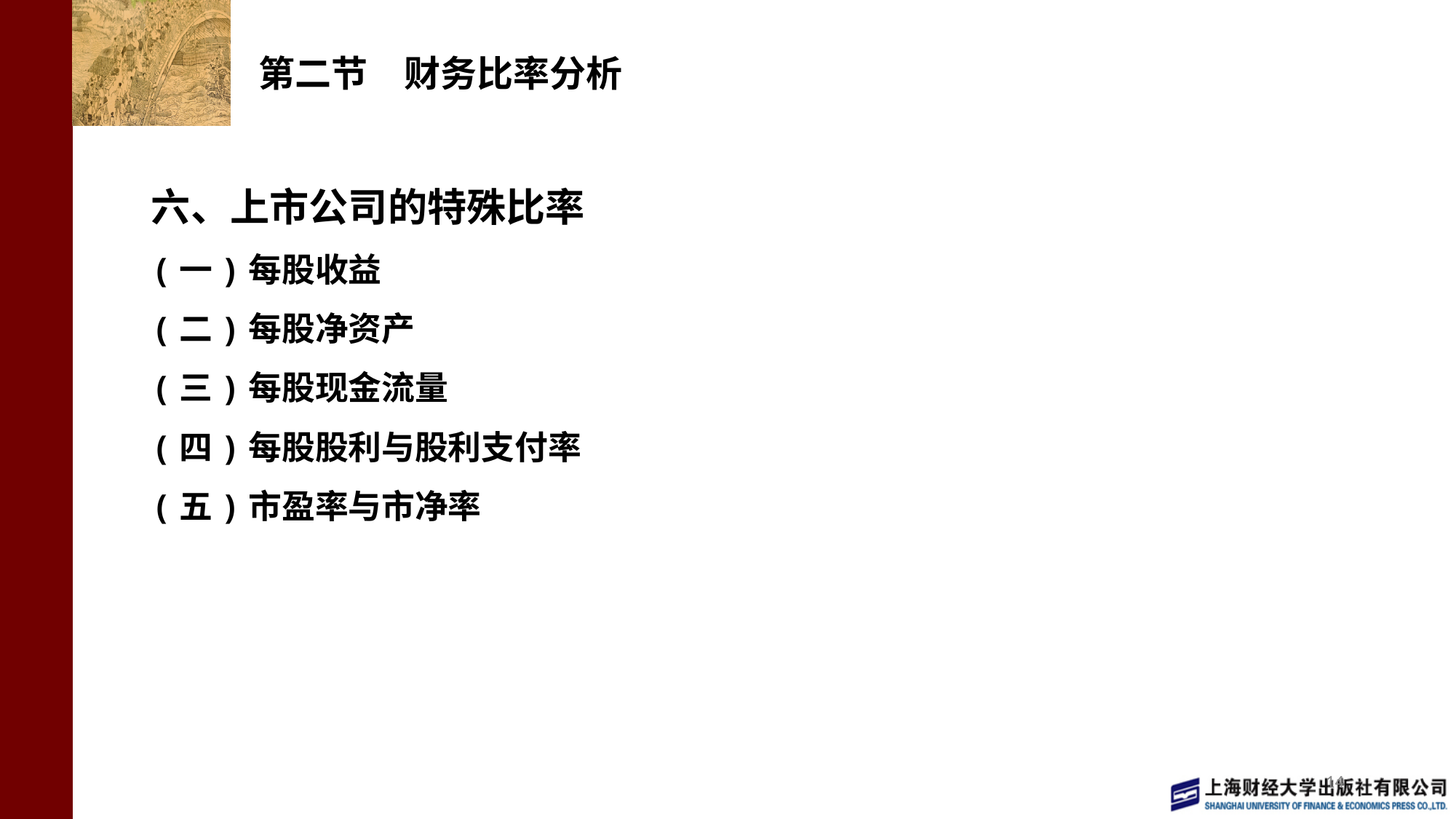

# 第二节　财务比率分析
六、上市公司的特殊比率
(一)每股收益
(二)每股净资产
(三)每股现金流量
(四)每股股利与股利支付率
(五)市盈率与市净率

14